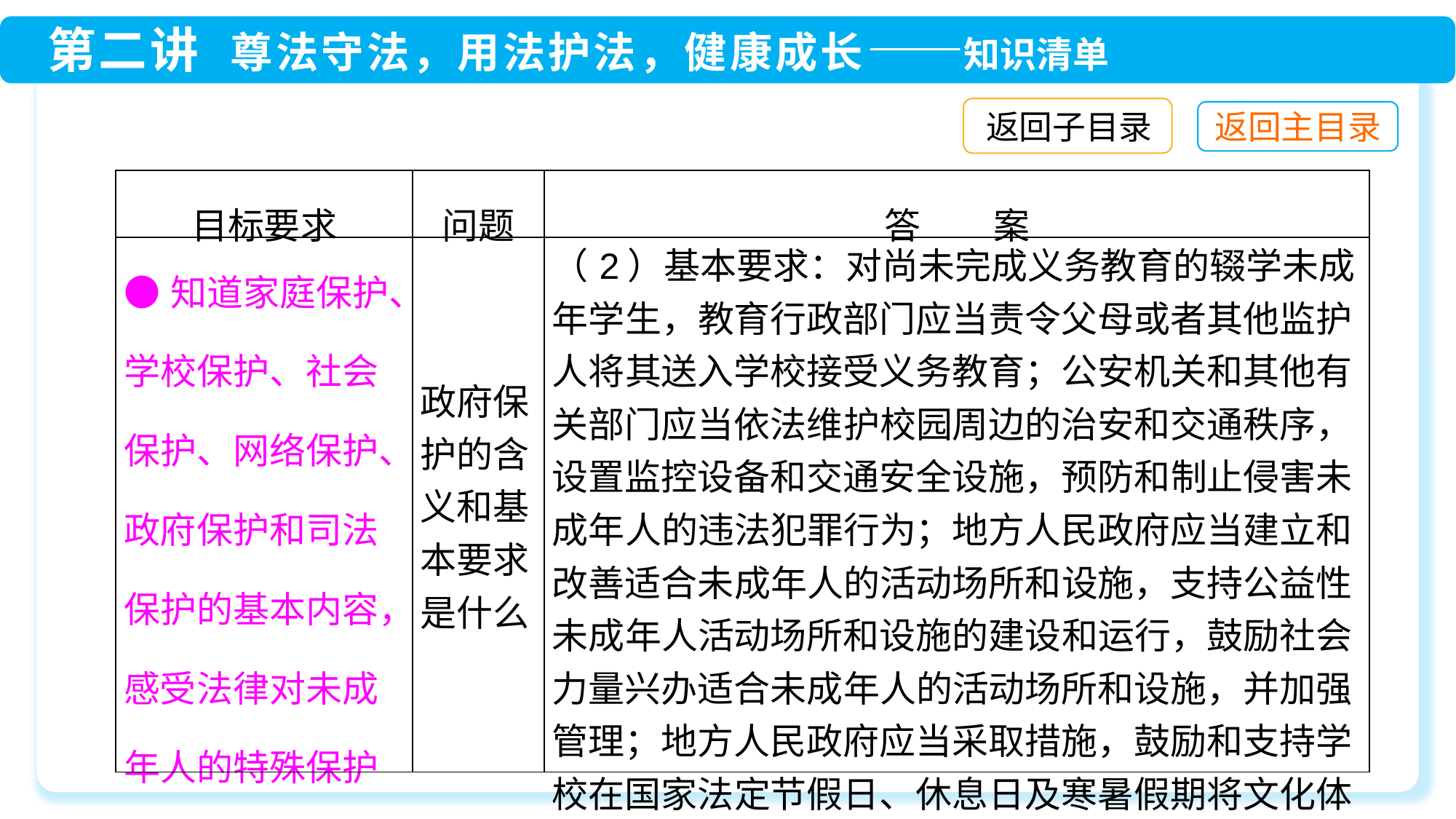

返回子目录
| 目标要求 | 问题 | 答　　案 |
| --- | --- | --- |
| ●知道家庭保护、学校保护、社会保护、网络保护、政府保护和司法保护的基本内容，感受法律对未成年人的特殊保护 | 政府保护的含义和基本要求是什么 | （2）基本要求：对尚未完成义务教育的辍学未成年学生，教育行政部门应当责令父母或者其他监护人将其送入学校接受义务教育；公安机关和其他有关部门应当依法维护校园周边的治安和交通秩序，设置监控设备和交通安全设施，预防和制止侵害未成年人的违法犯罪行为；地方人民政府应当建立和改善适合未成年人的活动场所和设施，支持公益性未成年人活动场所和设施的建设和运行，鼓励社会力量兴办适合未成年人的活动场所和设施，并加强管理；地方人民政府应当采取措施，鼓励和支持学校在国家法定节假日、休息日及寒暑假期将文化体育设施对未成年人免费或者优惠开放；等等 |